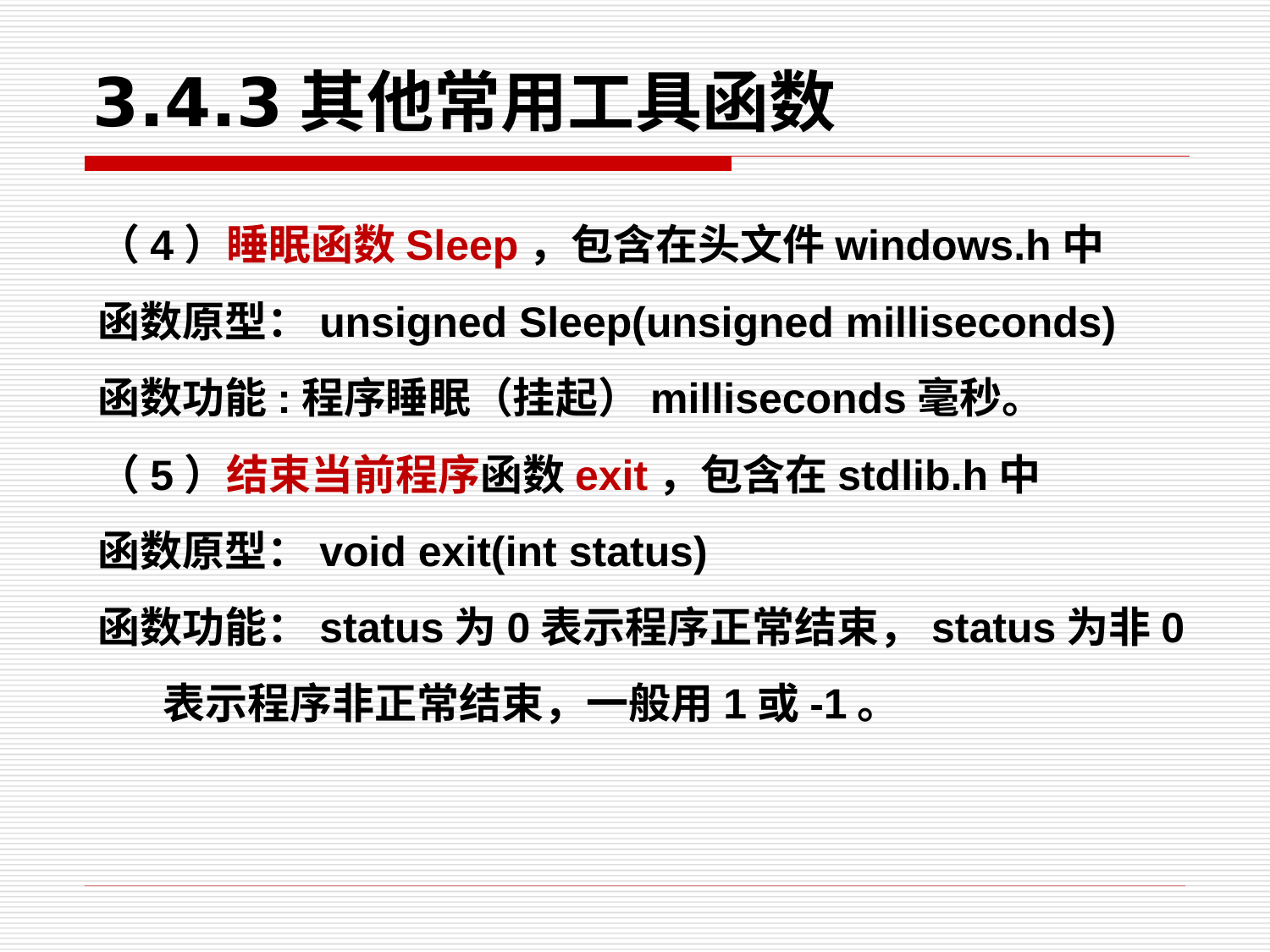

# 3.4.3其他常用工具函数
（4）睡眠函数Sleep，包含在头文件windows.h中
函数原型：unsigned Sleep(unsigned milliseconds)
函数功能:程序睡眠（挂起）milliseconds毫秒。
（5）结束当前程序函数exit，包含在stdlib.h中
函数原型：void exit(int status)
函数功能：status为0表示程序正常结束，status为非0表示程序非正常结束，一般用1或-1。